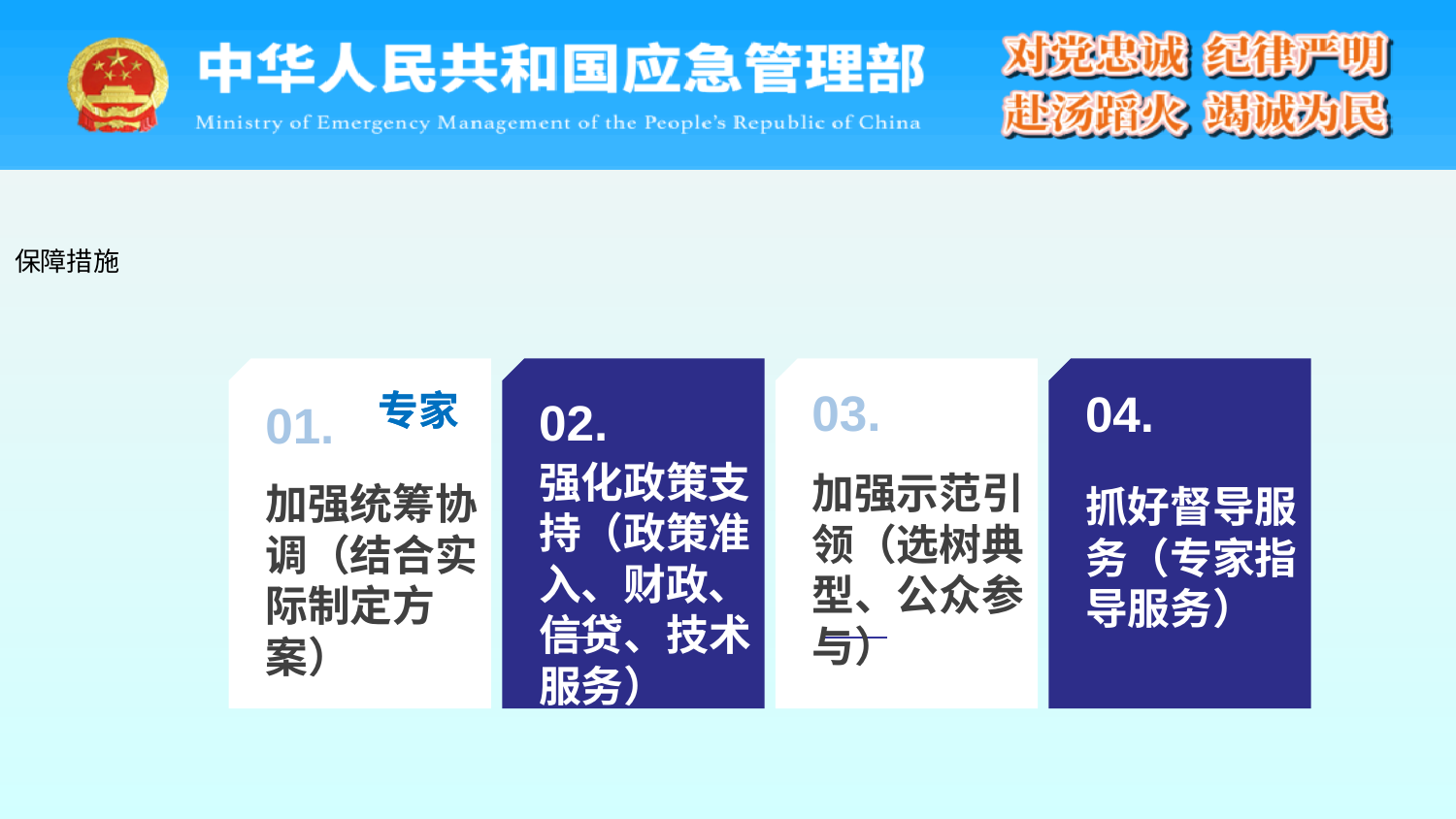

保障措施

专家
专家
03.
04.
02.
01.
强化政策支持（政策准入、财政、信贷、技术服务）
加强示范引领（选树典型、公众参与）
加强统筹协调（结合实际制定方案）
抓好督导服务（专家指导服务）